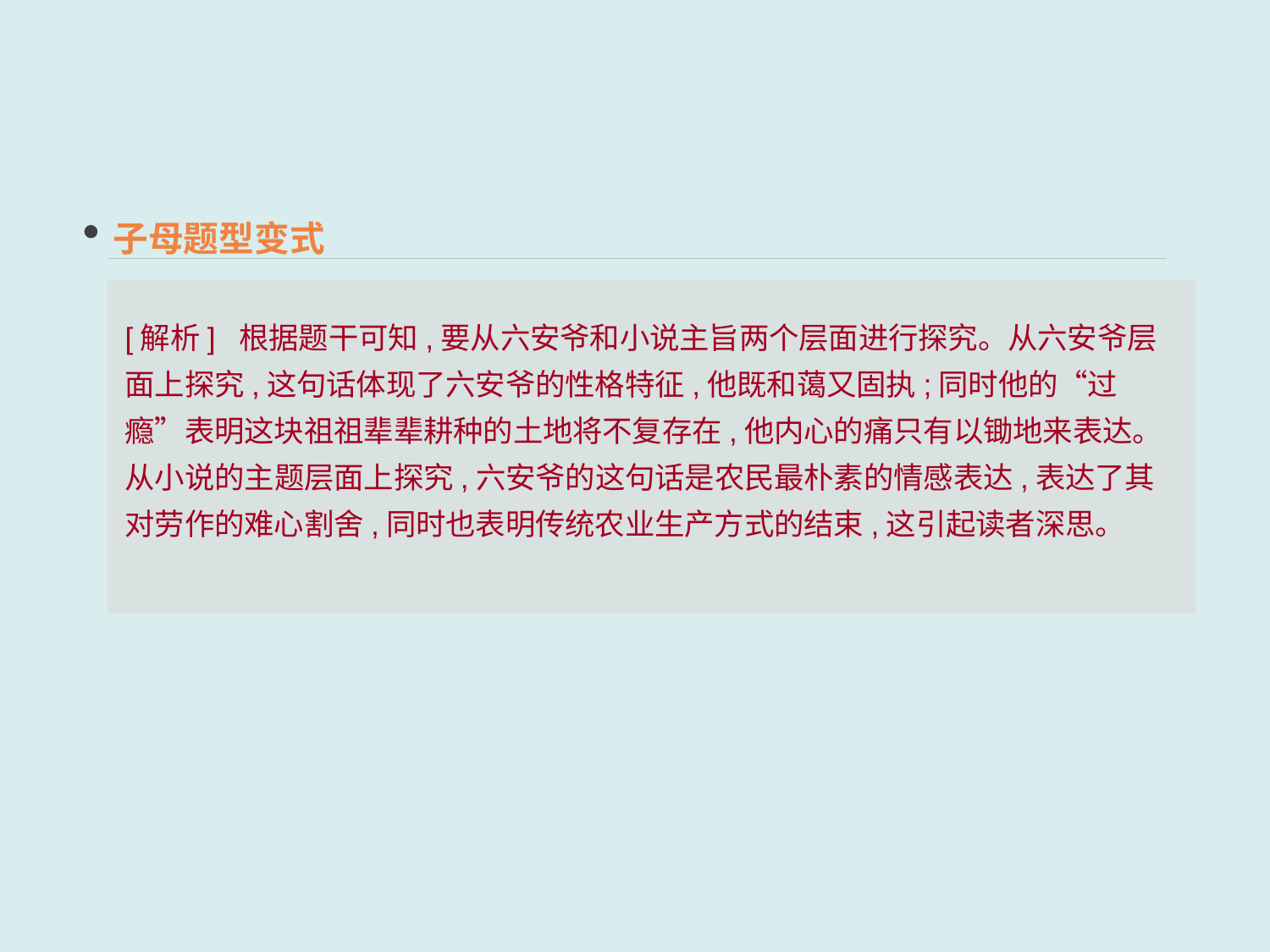

子母题型变式

[解析]  根据题干可知,要从六安爷和小说主旨两个层面进行探究。从六安爷层面上探究,这句话体现了六安爷的性格特征,他既和蔼又固执;同时他的“过瘾”表明这块祖祖辈辈耕种的土地将不复存在,他内心的痛只有以锄地来表达。从小说的主题层面上探究,六安爷的这句话是农民最朴素的情感表达,表达了其对劳作的难心割舍,同时也表明传统农业生产方式的结束,这引起读者深思。